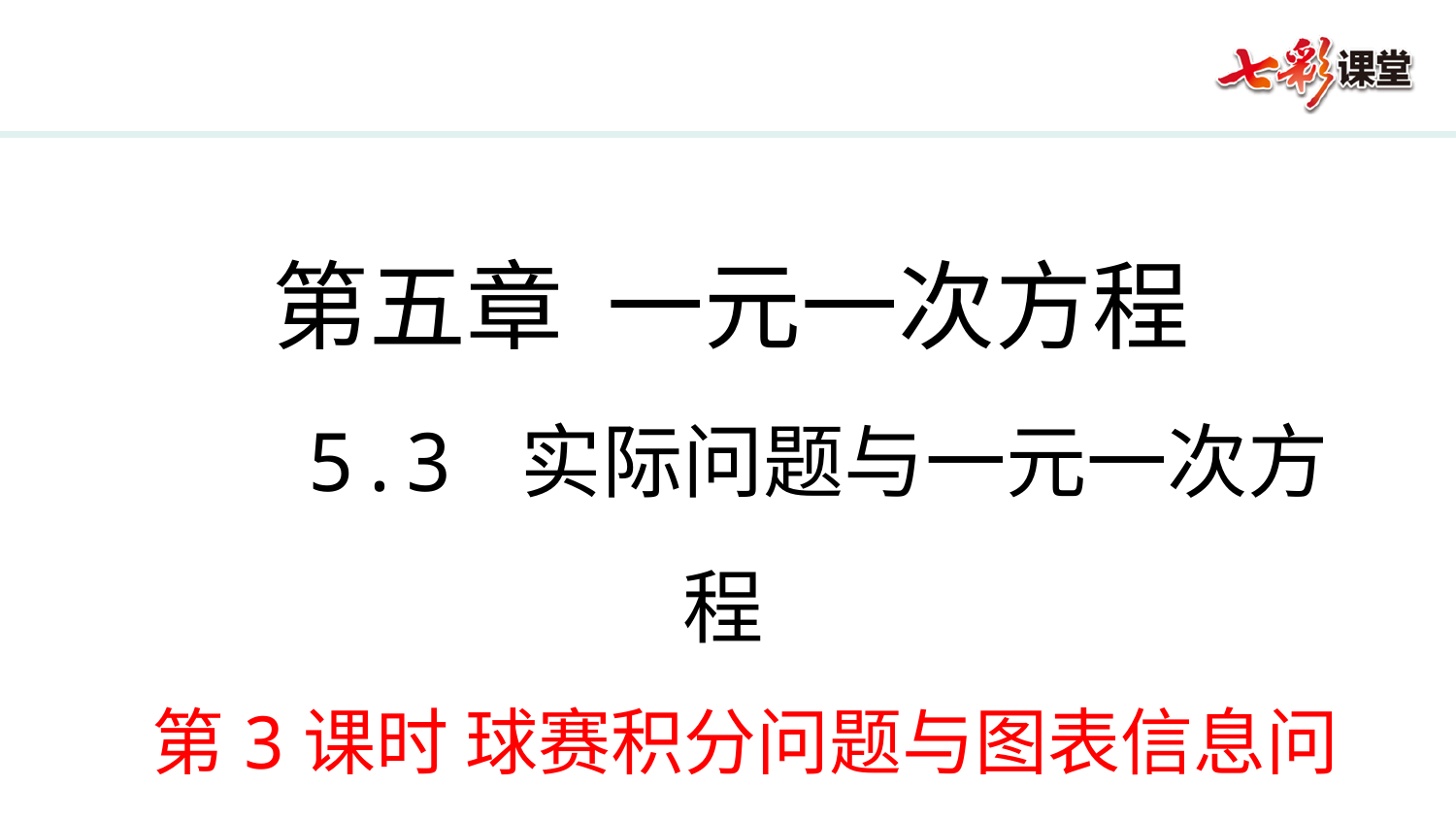

第五章  一元一次方程
   5.3 实际问题与一元一次方程
第3课时 球赛积分问题与图表信息问题